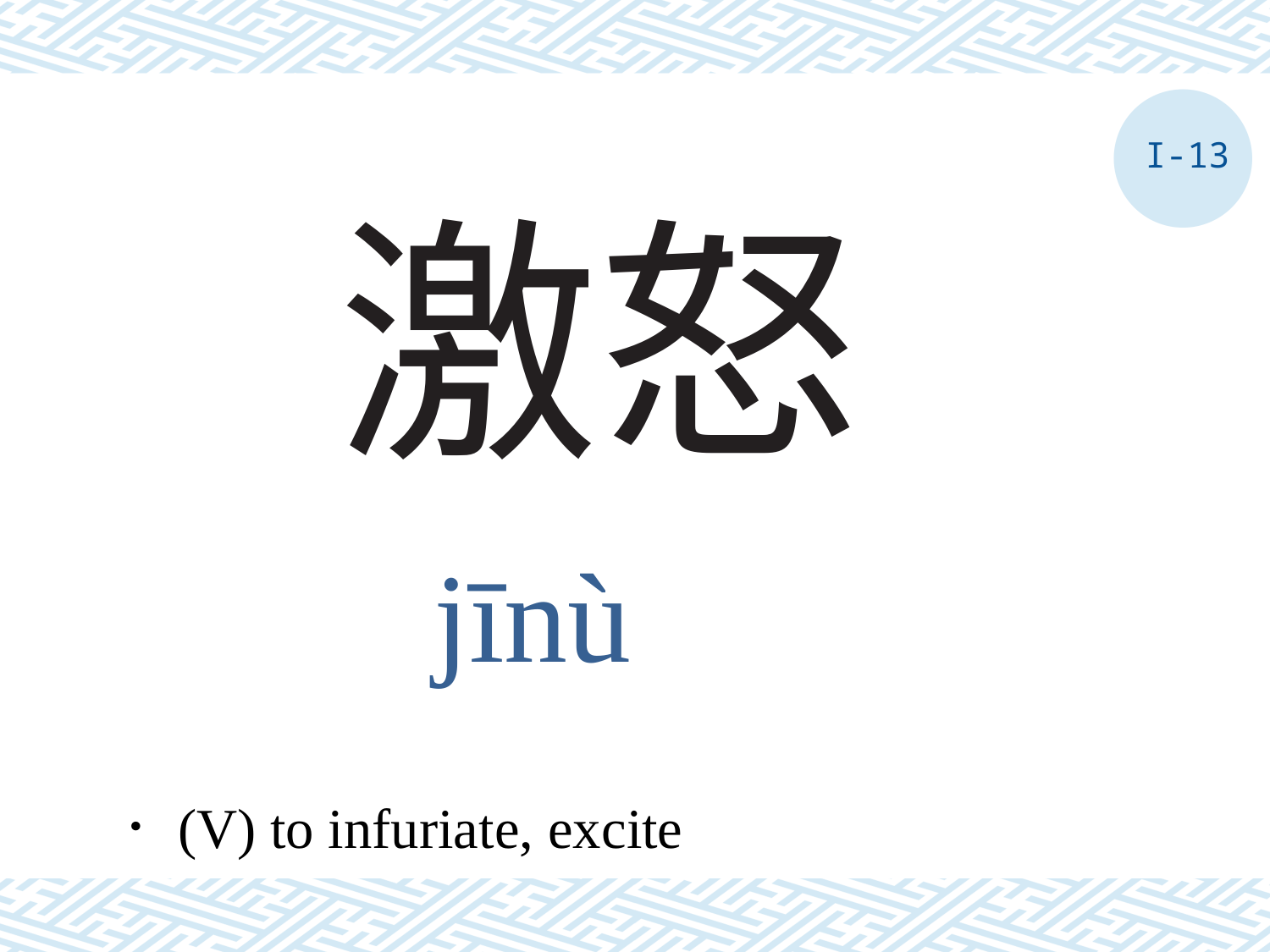

I-13

# 激怒
jīnù
．(V) to infuriate, excite